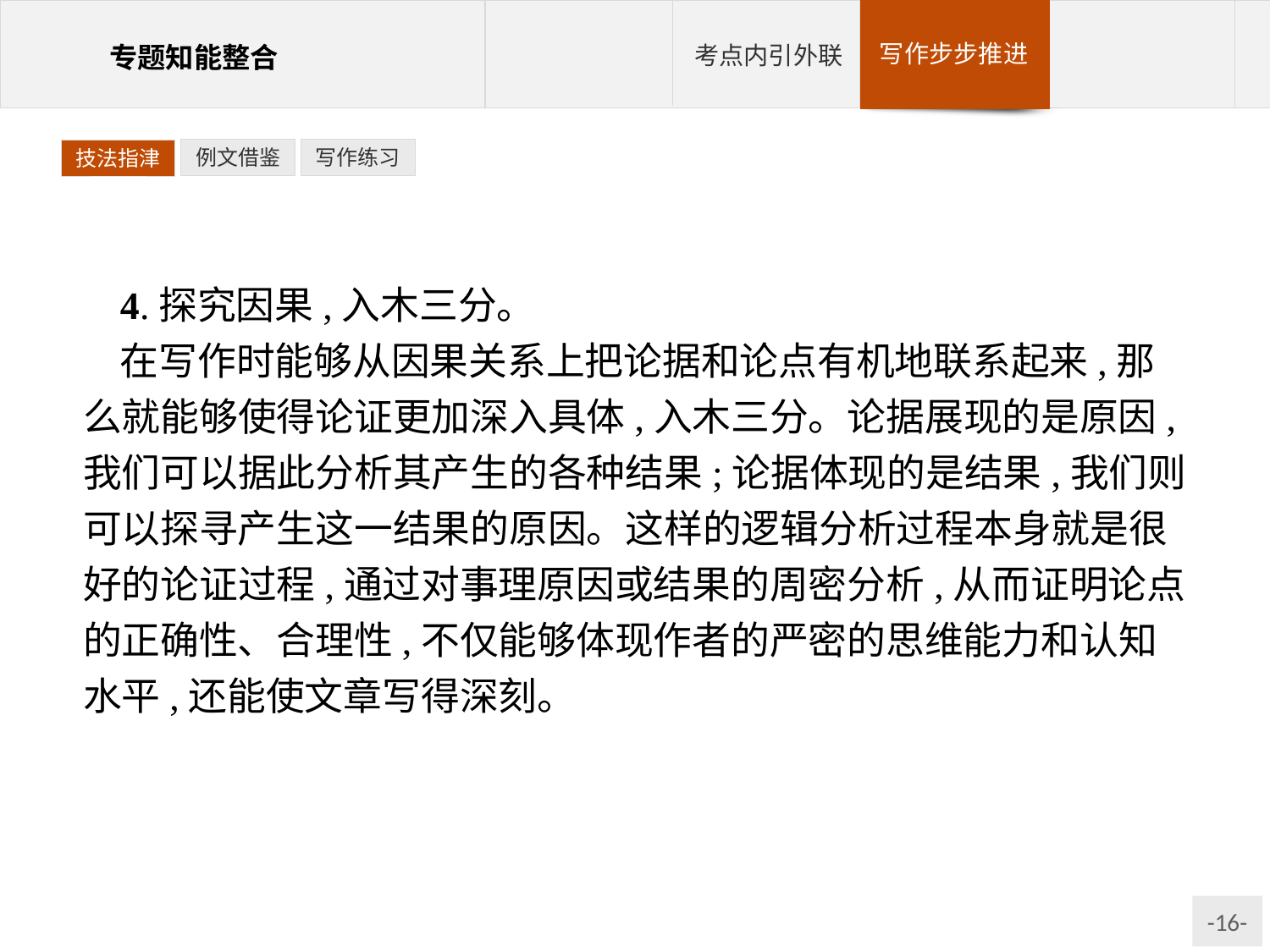

例文借鉴
写作练习
技法指津
4.探究因果,入木三分。
在写作时能够从因果关系上把论据和论点有机地联系起来,那么就能够使得论证更加深入具体,入木三分。论据展现的是原因,我们可以据此分析其产生的各种结果;论据体现的是结果,我们则可以探寻产生这一结果的原因。这样的逻辑分析过程本身就是很好的论证过程,通过对事理原因或结果的周密分析,从而证明论点的正确性、合理性,不仅能够体现作者的严密的思维能力和认知水平,还能使文章写得深刻。